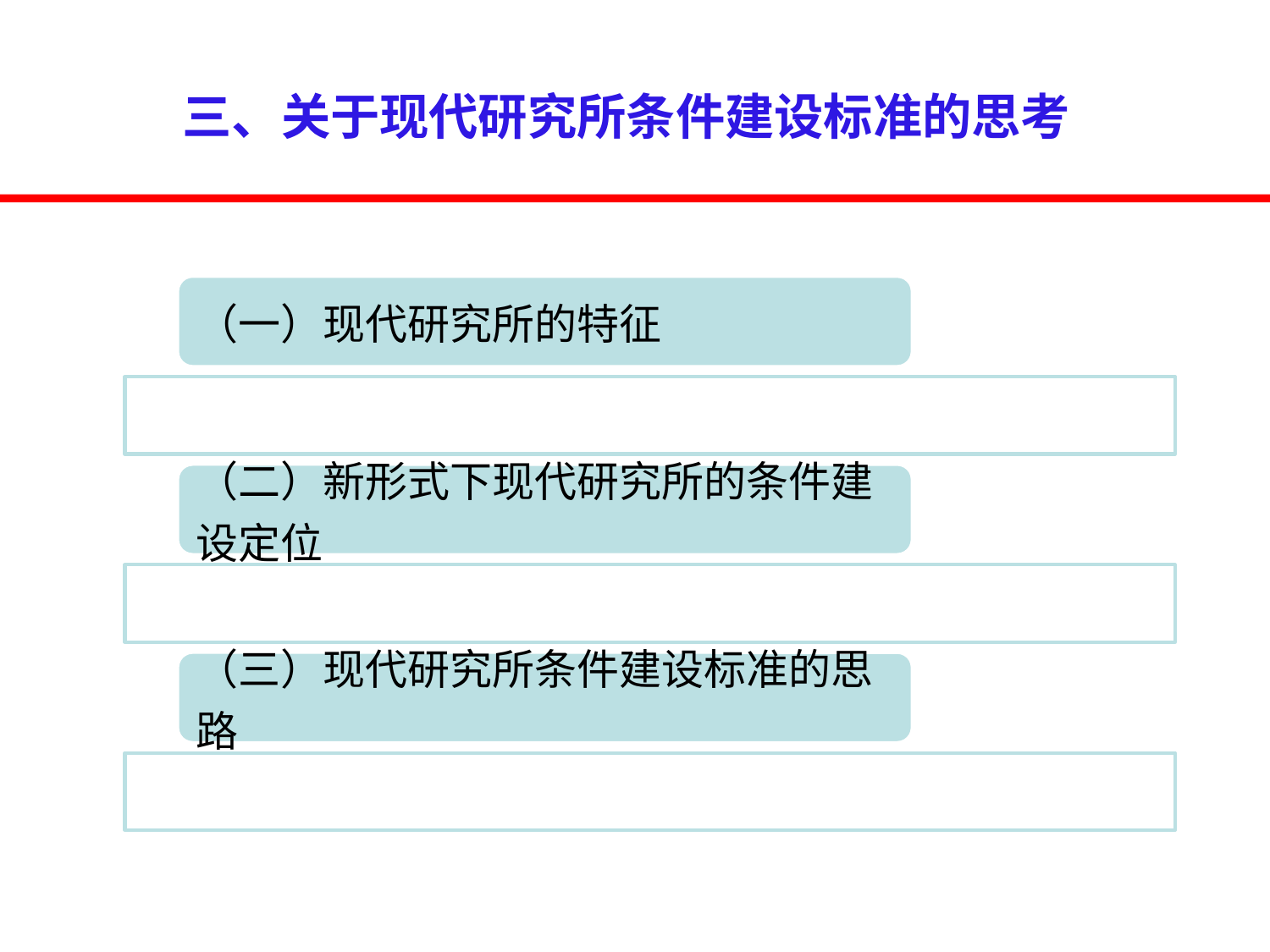

三、关于现代研究所条件建设标准的思考

（一）现代研究所的特征
（二）新形式下现代研究所的条件建设定位
（三）现代研究所条件建设标准的思路